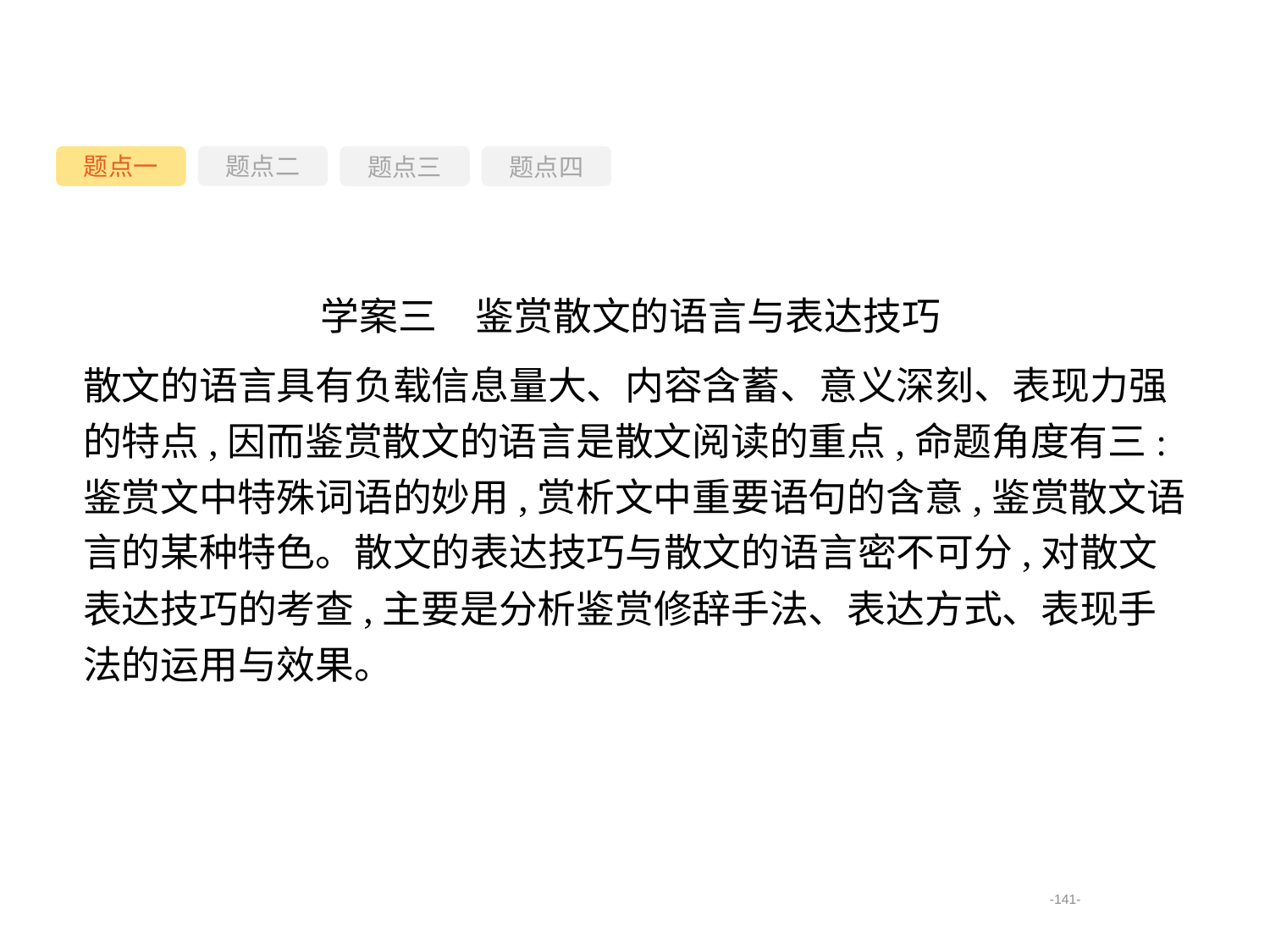

题点一
题点三
题点四
题点二
学案三　鉴赏散文的语言与表达技巧
散文的语言具有负载信息量大、内容含蓄、意义深刻、表现力强的特点,因而鉴赏散文的语言是散文阅读的重点,命题角度有三:鉴赏文中特殊词语的妙用,赏析文中重要语句的含意,鉴赏散文语言的某种特色。散文的表达技巧与散文的语言密不可分,对散文表达技巧的考查,主要是分析鉴赏修辞手法、表达方式、表现手法的运用与效果。
-141-